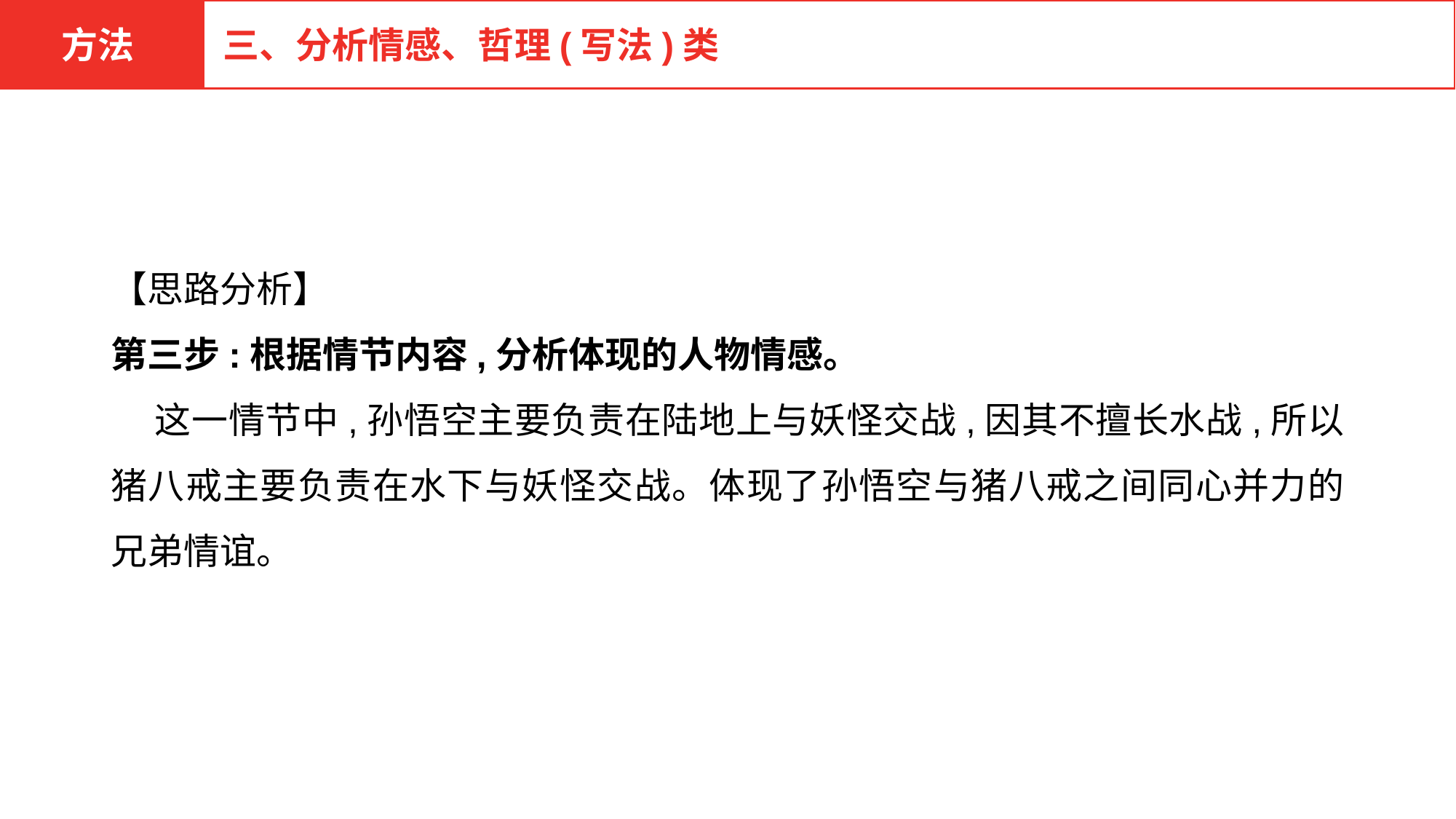

方法
三、分析情感、哲理(写法)类
【思路分析】
第三步:根据情节内容,分析体现的人物情感。
    这一情节中,孙悟空主要负责在陆地上与妖怪交战,因其不擅长水战,所以猪八戒主要负责在水下与妖怪交战。体现了孙悟空与猪八戒之间同心并力的兄弟情谊。